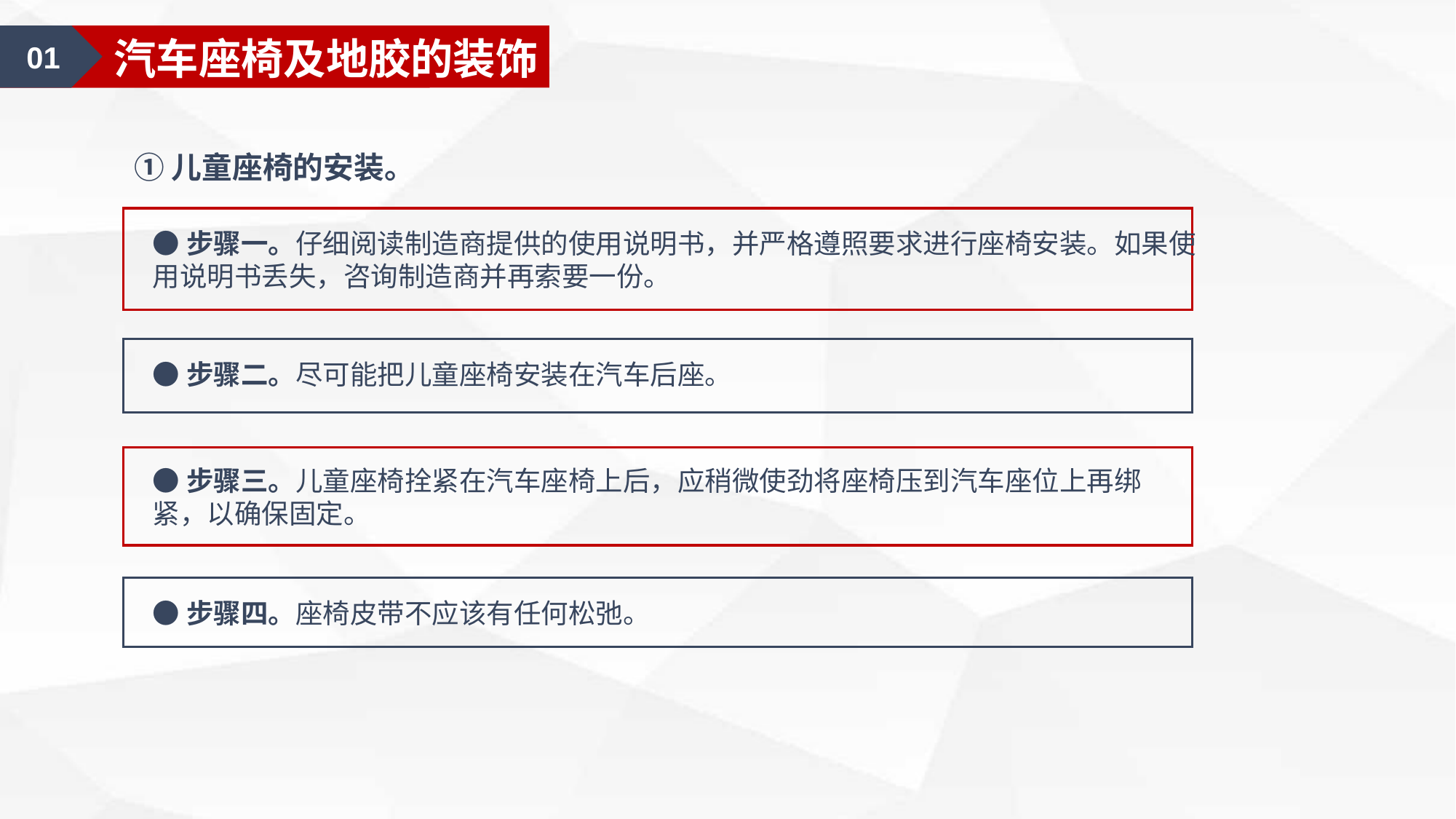

01
涂料的基础知识

01
汽车座椅及地胶的装饰
①儿童座椅的安装。

●步骤一。仔细阅读制造商提供的使用说明书，并严格遵照要求进行座椅安装。如果使用说明书丢失，咨询制造商并再索要一份。

●步骤二。尽可能把儿童座椅安装在汽车后座。

●步骤三。儿童座椅拴紧在汽车座椅上后，应稍微使劲将座椅压到汽车座位上再绑紧，以确保固定。

●步骤四。座椅皮带不应该有任何松弛。